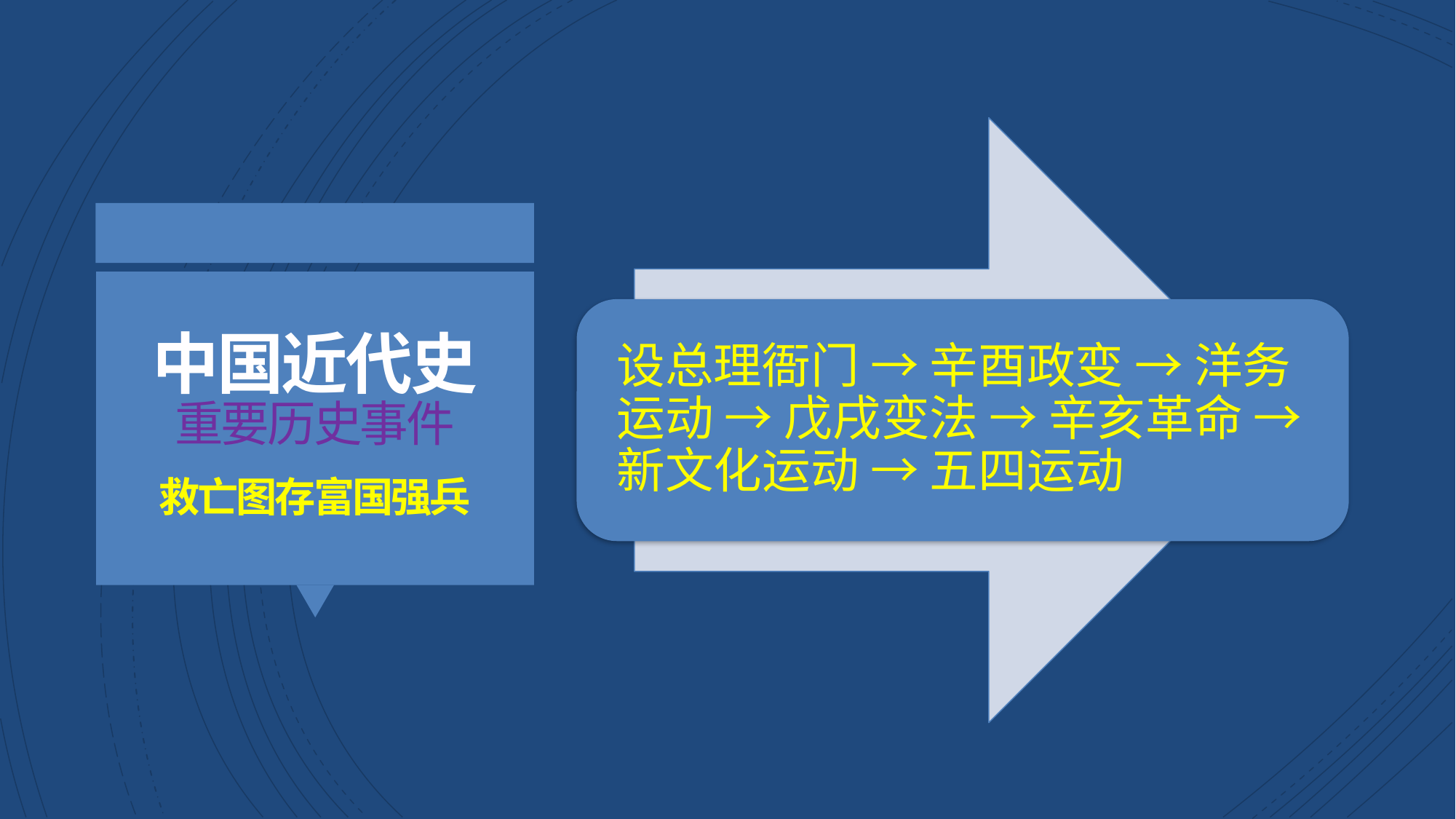

设总理衙门 → 辛酉政变 → 洋务运动 → 戊戌变法 → 辛亥革命 → 新文化运动 → 五四运动
中国近代史
重要历史事件
救亡图存富国强兵